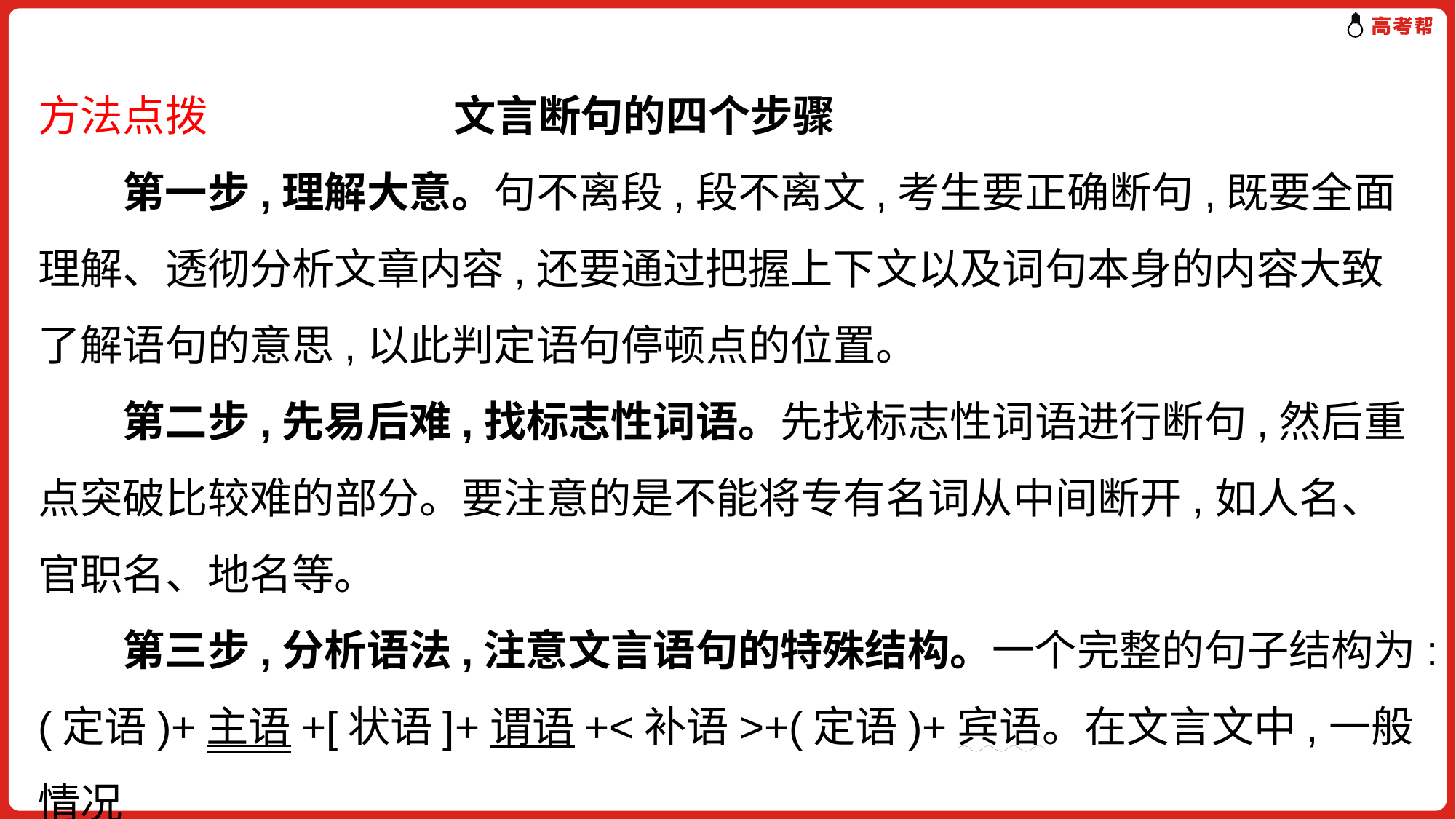

方法点拨                          文言断句的四个步骤
　　第一步,理解大意。句不离段,段不离文,考生要正确断句,既要全面理解、透彻分析文章内容,还要通过把握上下文以及词句本身的内容大致了解语句的意思,以此判定语句停顿点的位置。
　　第二步,先易后难,找标志性词语。先找标志性词语进行断句,然后重点突破比较难的部分。要注意的是不能将专有名词从中间断开,如人名、官职名、地名等。
　　第三步,分析语法,注意文言语句的特殊结构。一个完整的句子结构为:
(定语)+主语+[状语]+谓语+<补语>+(定语)+宾语。在文言文中,一般情况